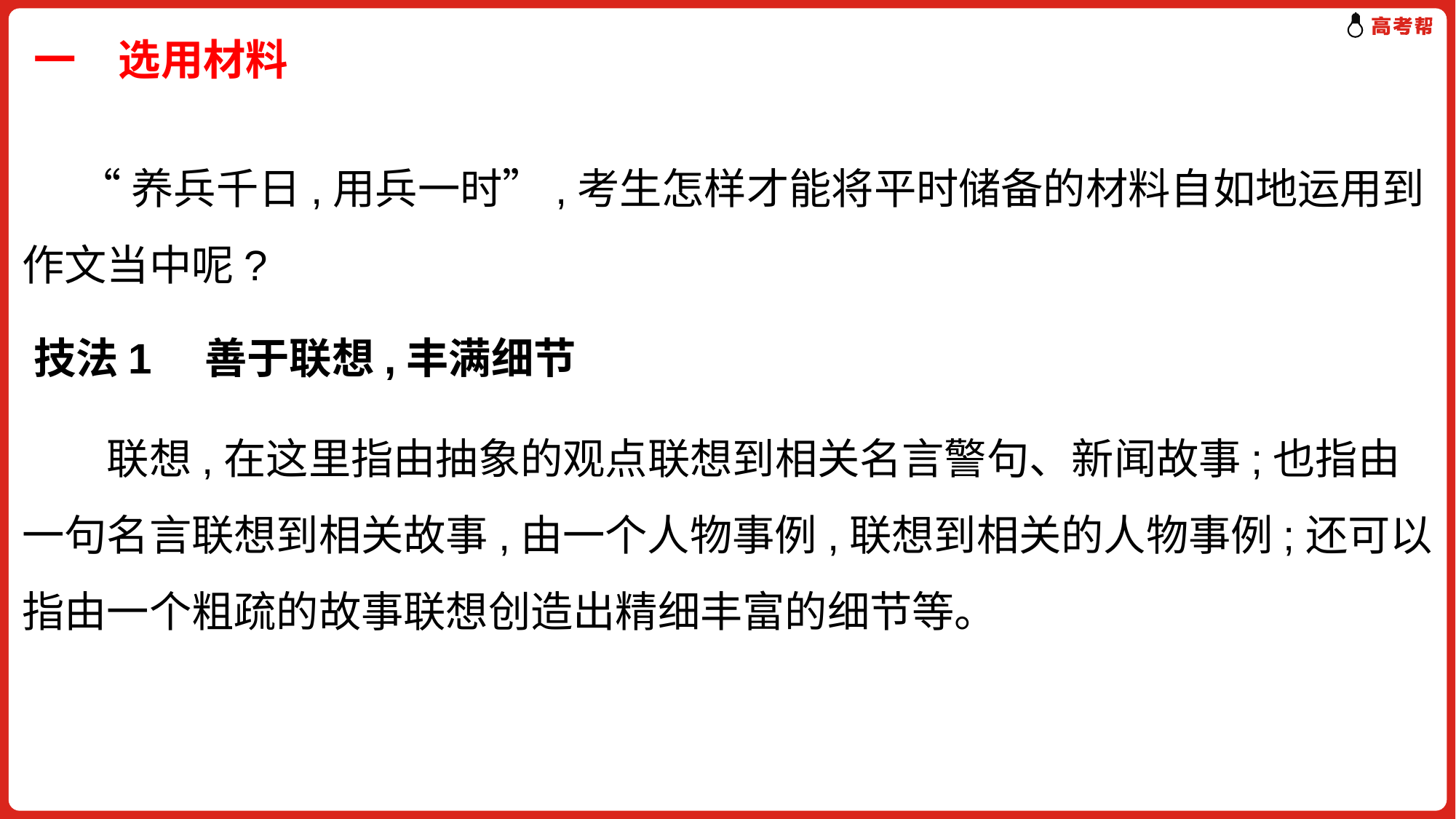

# 一　选用材料
      “养兵千日,用兵一时”,考生怎样才能将平时储备的材料自如地运用到作文当中呢?
技法1　善于联想,丰满细节
　　联想,在这里指由抽象的观点联想到相关名言警句、新闻故事;也指由一句名言联想到相关故事,由一个人物事例,联想到相关的人物事例;还可以指由一个粗疏的故事联想创造出精细丰富的细节等。